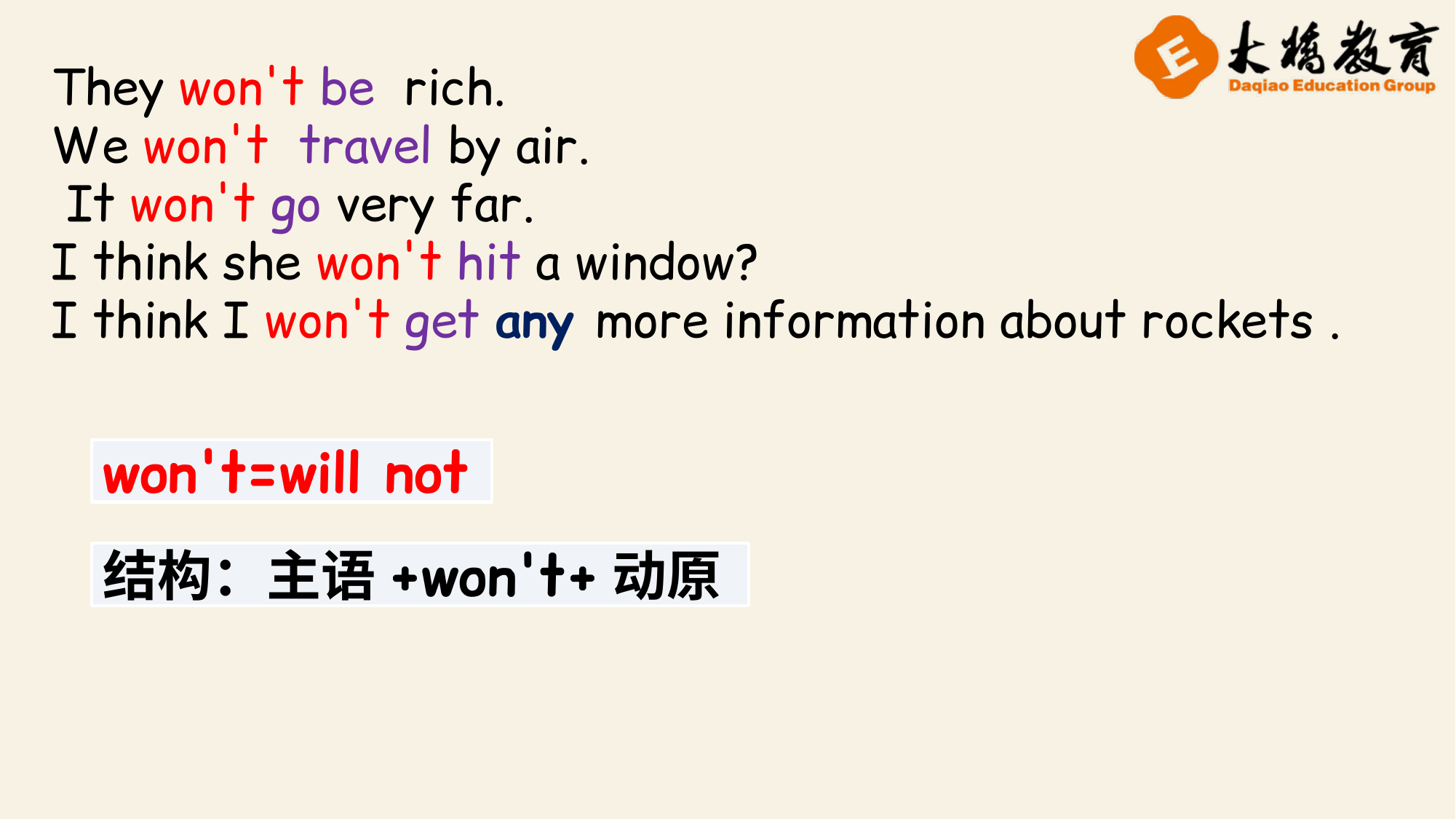

They won't be  rich.
We won't  travel by air.
 It won't go very far.
I think she won't hit a window?
I think I won't get any more information about rockets .
won't=will not
结构：主语+won't+动原